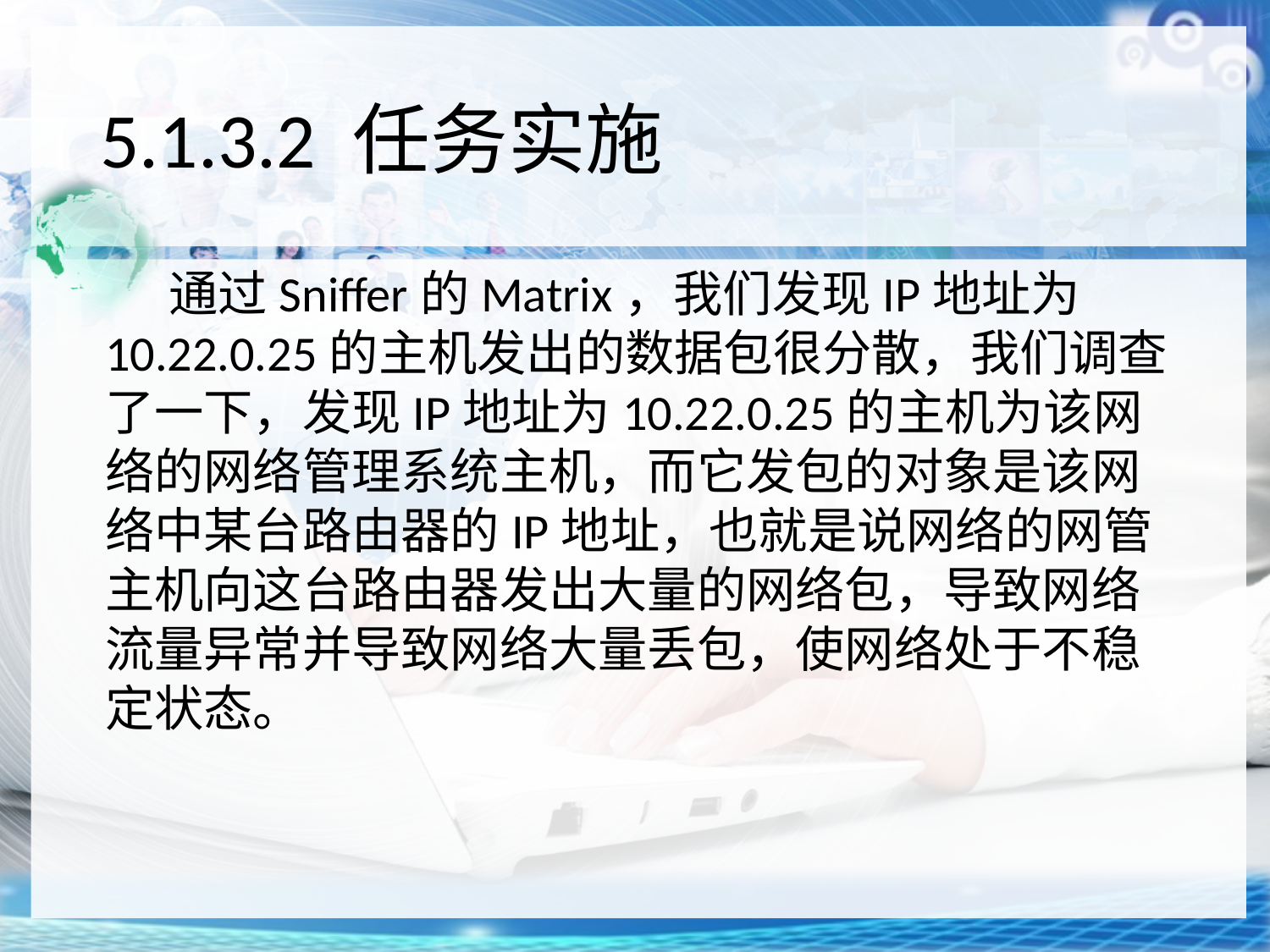

# 5.1.3.2 任务实施
通过Sniffer的Matrix，我们发现IP地址为10.22.0.25的主机发出的数据包很分散，我们调查了一下，发现IP地址为10.22.0.25的主机为该网络的网络管理系统主机，而它发包的对象是该网络中某台路由器的IP地址，也就是说网络的网管主机向这台路由器发出大量的网络包，导致网络流量异常并导致网络大量丢包，使网络处于不稳定状态。